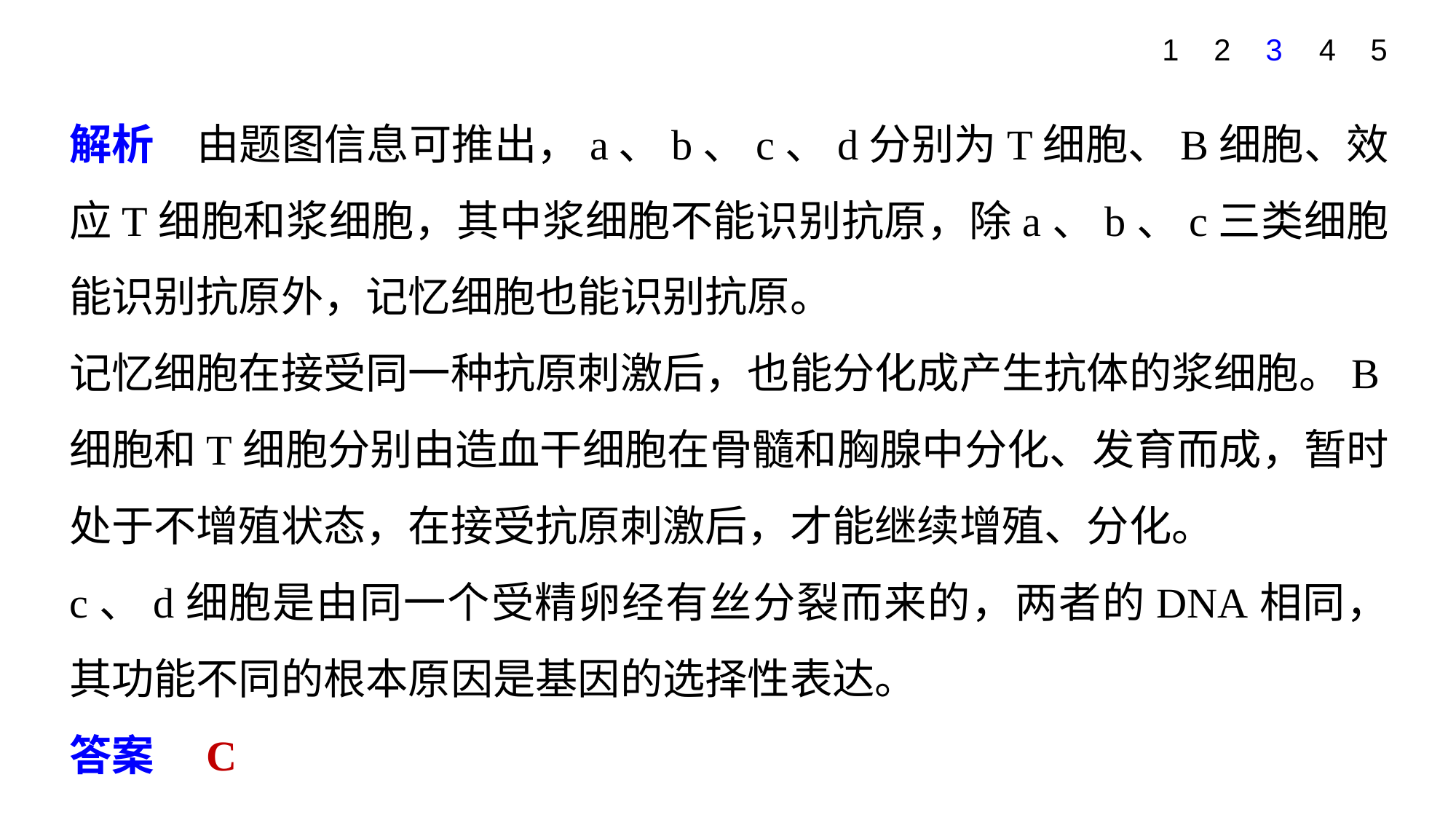

1
2
3
4
5
解析　由题图信息可推出，a、b、c、d分别为T细胞、B细胞、效应T细胞和浆细胞，其中浆细胞不能识别抗原，除a、b、c三类细胞能识别抗原外，记忆细胞也能识别抗原。
记忆细胞在接受同一种抗原刺激后，也能分化成产生抗体的浆细胞。B细胞和T细胞分别由造血干细胞在骨髓和胸腺中分化、发育而成，暂时处于不增殖状态，在接受抗原刺激后，才能继续增殖、分化。
c、d细胞是由同一个受精卵经有丝分裂而来的，两者的DNA相同，其功能不同的根本原因是基因的选择性表达。
答案　C